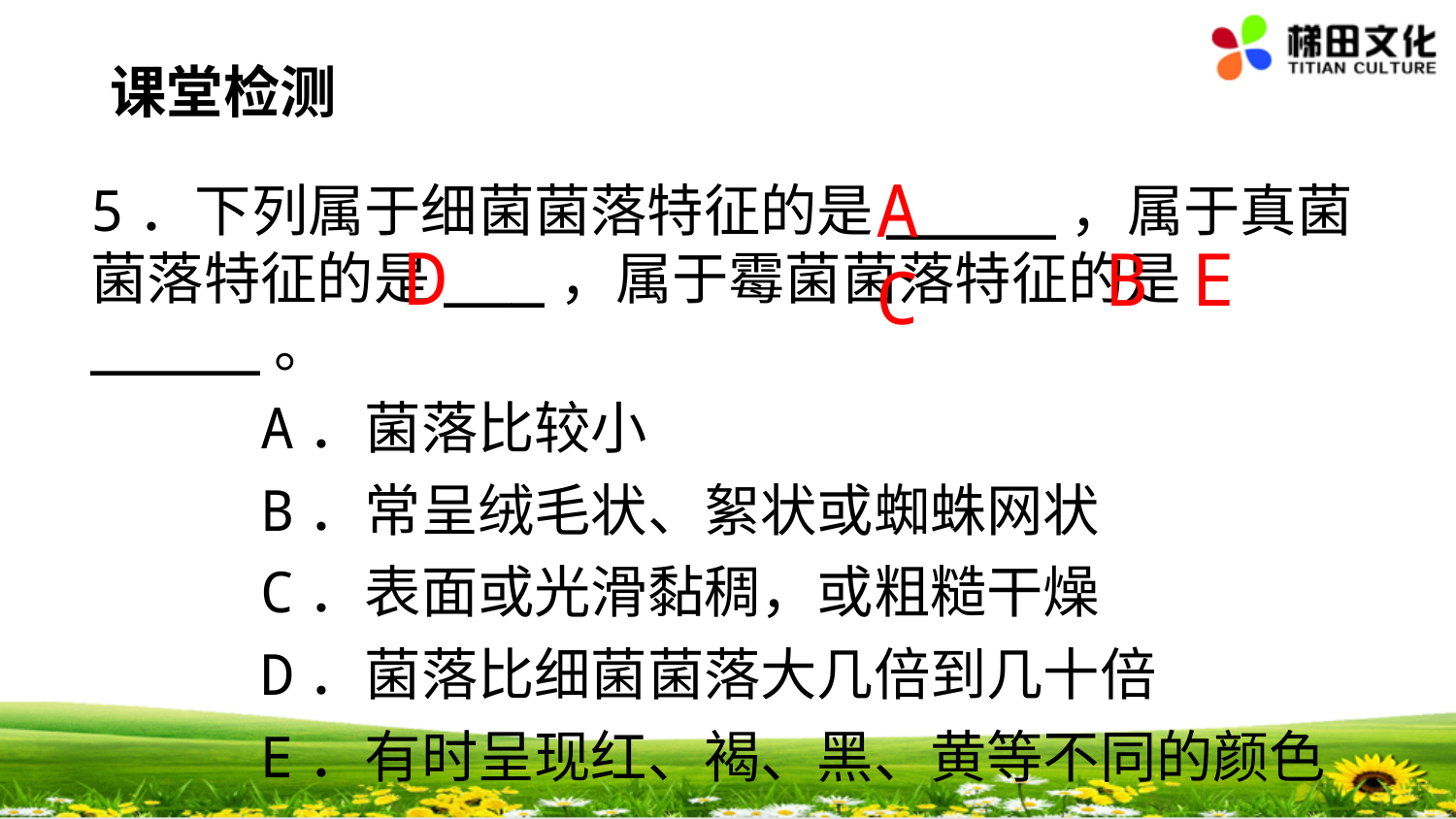

课堂检测
A C
5．下列属于细菌菌落特征的是_____，属于真菌菌落特征的是___，属于霉菌菌落特征的是_____。
     A．菌落比较小
     B．常呈绒毛状、絮状或蜘蛛网状
     C．表面或光滑黏稠，或粗糙干燥
     D．菌落比细菌菌落大几倍到几十倍
     E．有时呈现红、褐、黑、黄等不同的颜色
D
B E